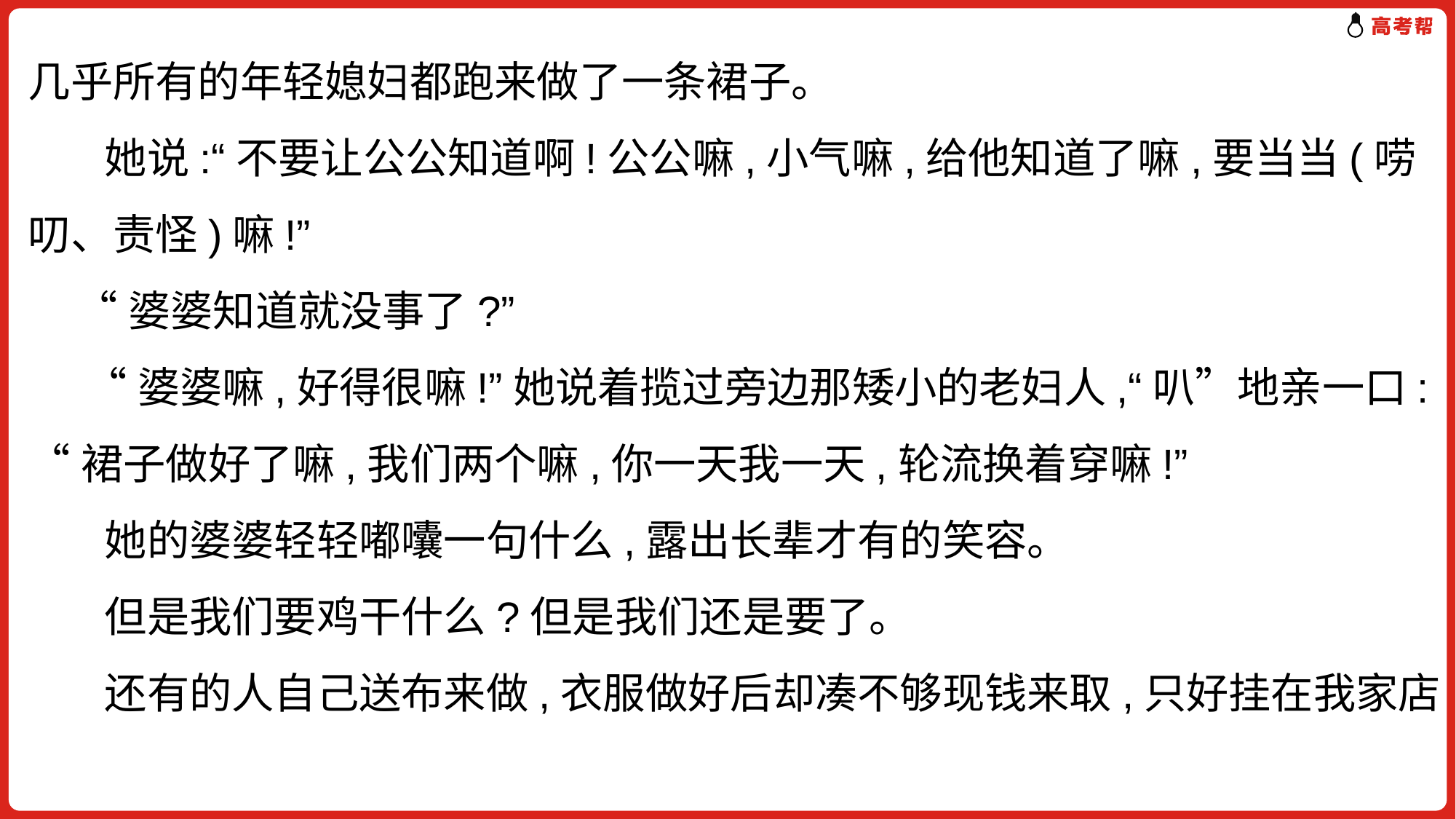

几乎所有的年轻媳妇都跑来做了一条裙子。
       她说:“不要让公公知道啊!公公嘛,小气嘛,给他知道了嘛,要当当(唠叨、责怪)嘛!”
     “婆婆知道就没事了?”
      “婆婆嘛,好得很嘛!”她说着揽过旁边那矮小的老妇人,“叭”地亲一口:
“裙子做好了嘛,我们两个嘛,你一天我一天,轮流换着穿嘛!”
       她的婆婆轻轻嘟囔一句什么,露出长辈才有的笑容。
       但是我们要鸡干什么?但是我们还是要了。
       还有的人自己送布来做,衣服做好后却凑不够现钱来取,只好挂在我家店